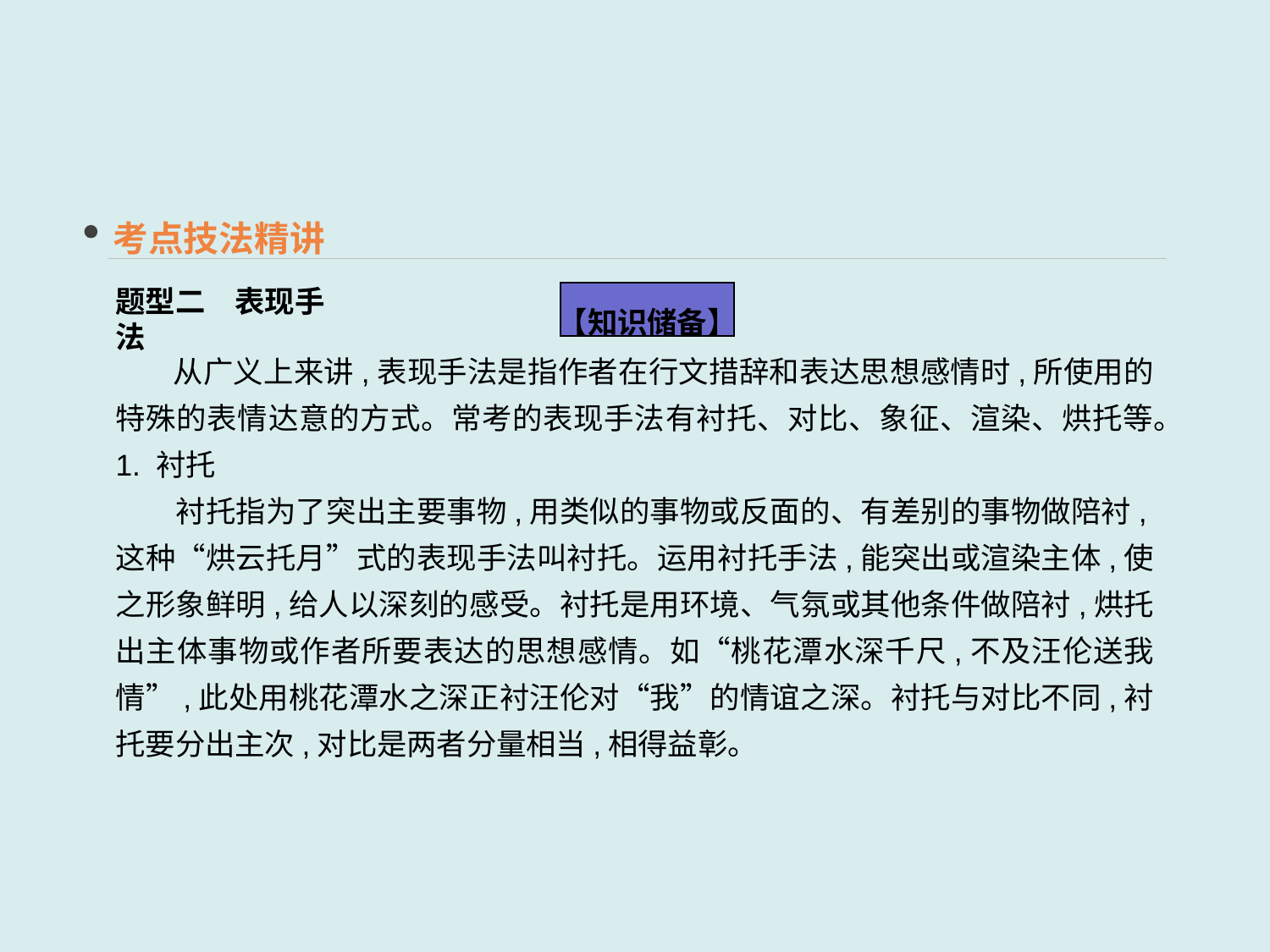

考点技法精讲

题型二　表现手法

【知识储备】

       从广义上来讲,表现手法是指作者在行文措辞和表达思想感情时,所使用的特殊的表情达意的方式。常考的表现手法有衬托、对比、象征、渲染、烘托等。
1. 衬托
　　衬托指为了突出主要事物,用类似的事物或反面的、有差别的事物做陪衬,这种“烘云托月”式的表现手法叫衬托。运用衬托手法,能突出或渲染主体,使之形象鲜明,给人以深刻的感受。衬托是用环境、气氛或其他条件做陪衬,烘托出主体事物或作者所要表达的思想感情。如“桃花潭水深千尺,不及汪伦送我情”,此处用桃花潭水之深正衬汪伦对“我”的情谊之深。衬托与对比不同,衬托要分出主次,对比是两者分量相当,相得益彰。